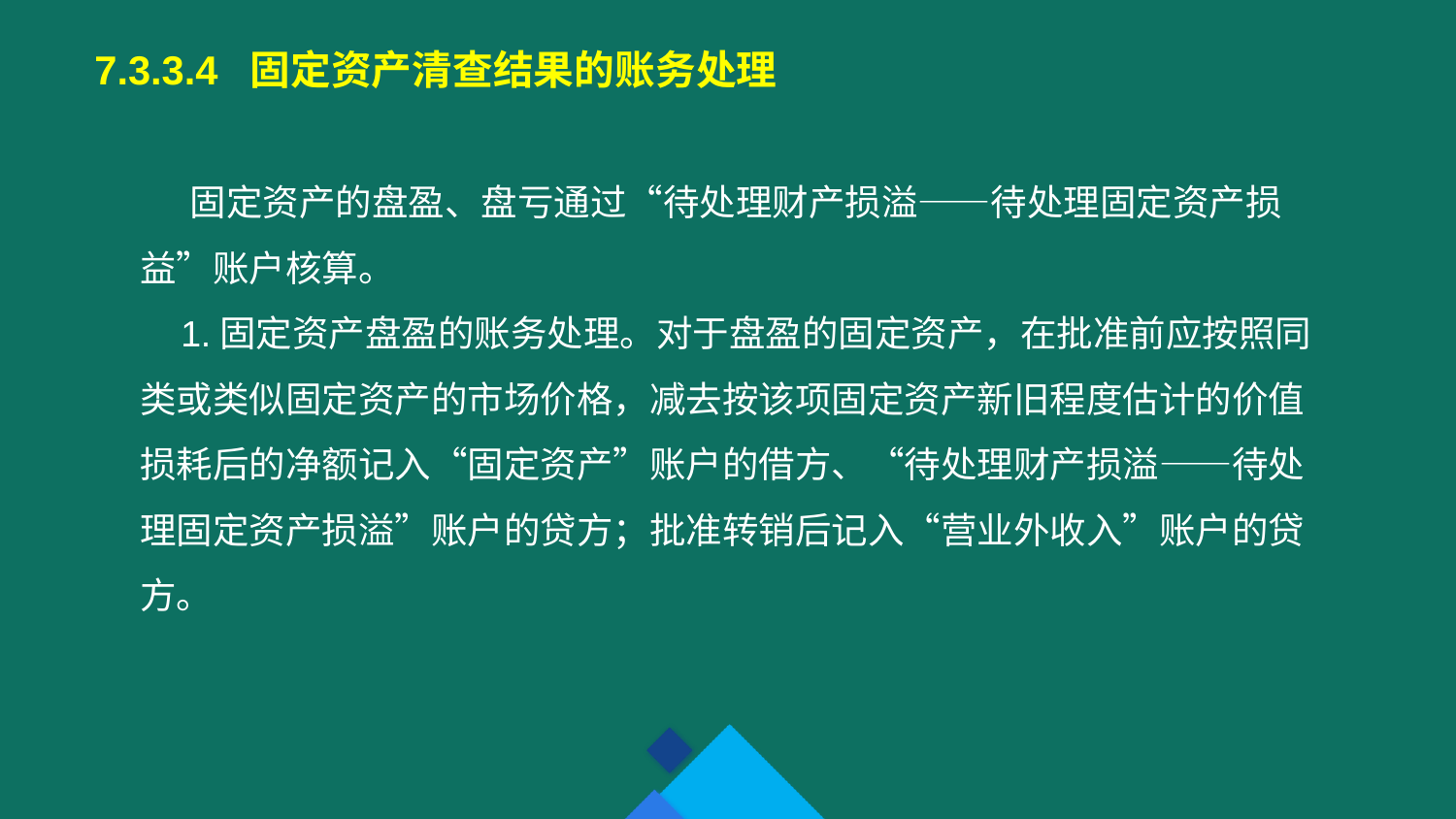

7.3.3.4  固定资产清查结果的账务处理
     固定资产的盘盈、盘亏通过“待处理财产损溢——待处理固定资产损益”账户核算。
    1.固定资产盘盈的账务处理。对于盘盈的固定资产，在批准前应按照同类或类似固定资产的市场价格，减去按该项固定资产新旧程度估计的价值损耗后的净额记入“固定资产”账户的借方、“待处理财产损溢——待处理固定资产损溢”账户的贷方；批准转销后记入“营业外收入”账户的贷方。